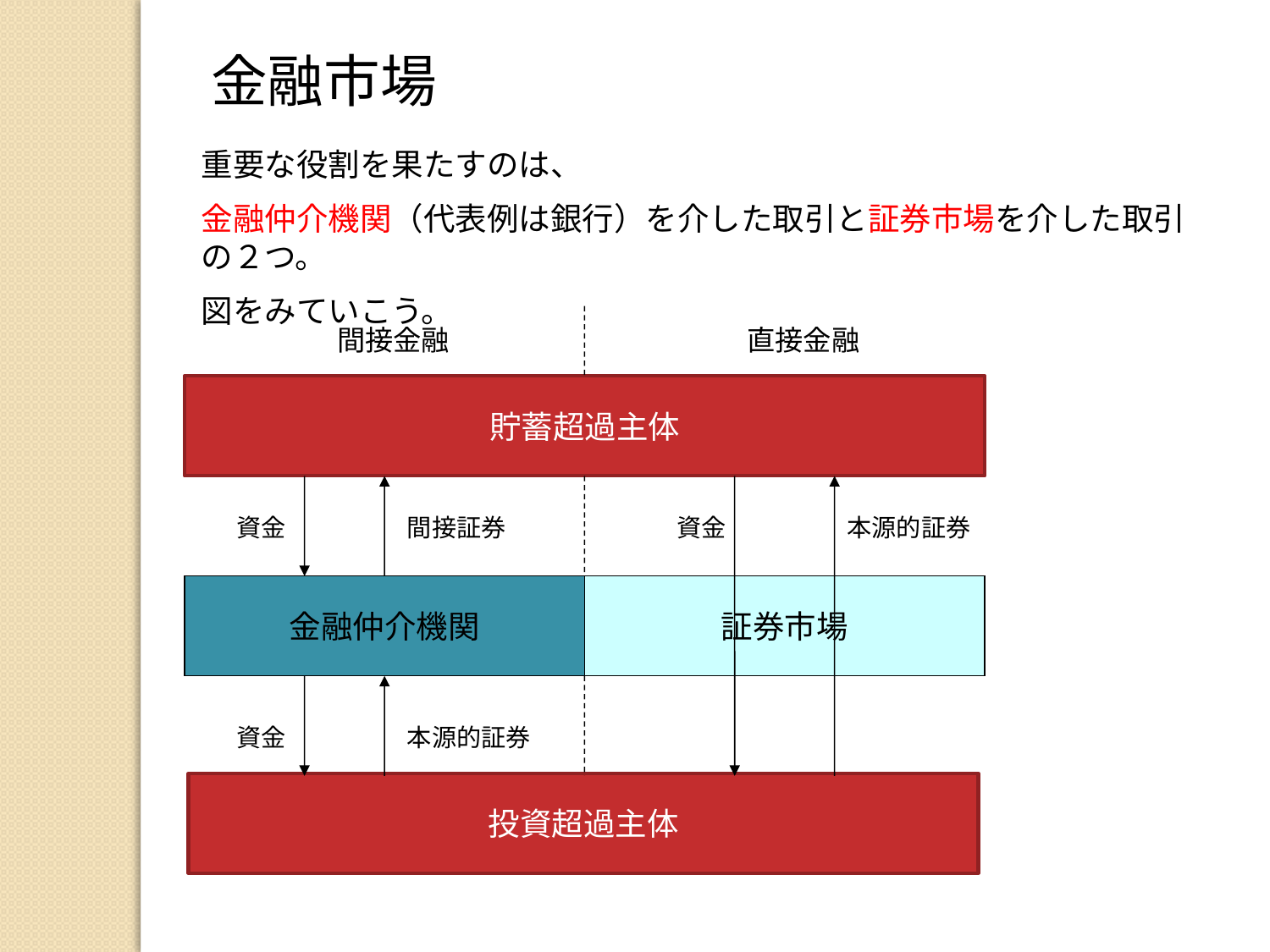

金融市場
重要な役割を果たすのは、
金融仲介機関（代表例は銀行）を介した取引と証券市場を介した取引の２つ。
図をみていこう。

間接金融
直接金融
貯蓄超過主体

資金
間接証券
資金
本源的証券
金融仲介機関
証券市場

資金
本源的証券
投資超過主体